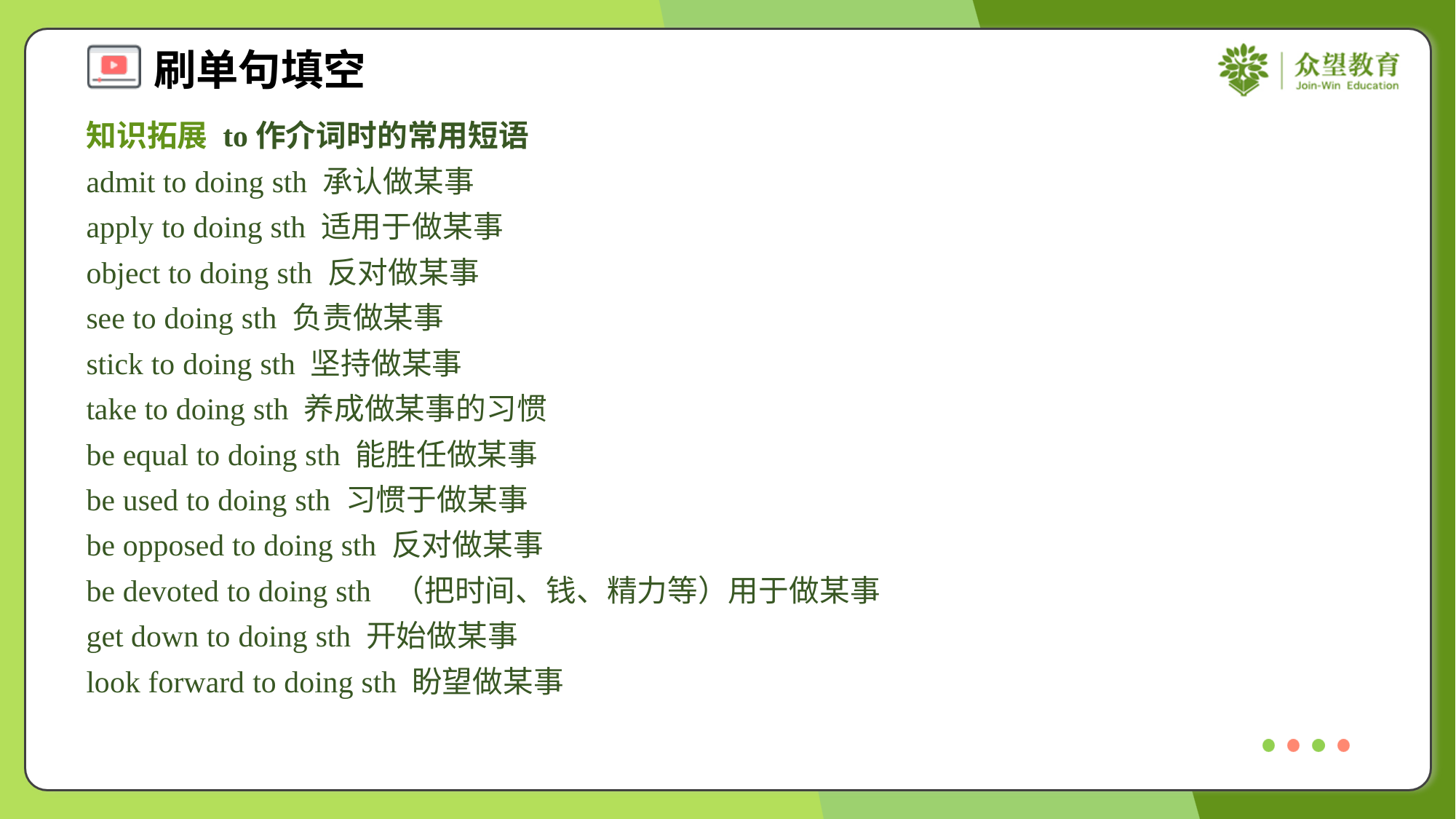

知识拓展 to作介词时的常用短语
admit to doing sth 承认做某事
apply to doing sth 适用于做某事
object to doing sth 反对做某事
see to doing sth 负责做某事
stick to doing sth 坚持做某事
take to doing sth 养成做某事的习惯
be equal to doing sth 能胜任做某事
be used to doing sth 习惯于做某事
be opposed to doing sth 反对做某事
be devoted to doing sth  （把时间、钱、精力等）用于做某事
get down to doing sth 开始做某事
look forward to doing sth 盼望做某事